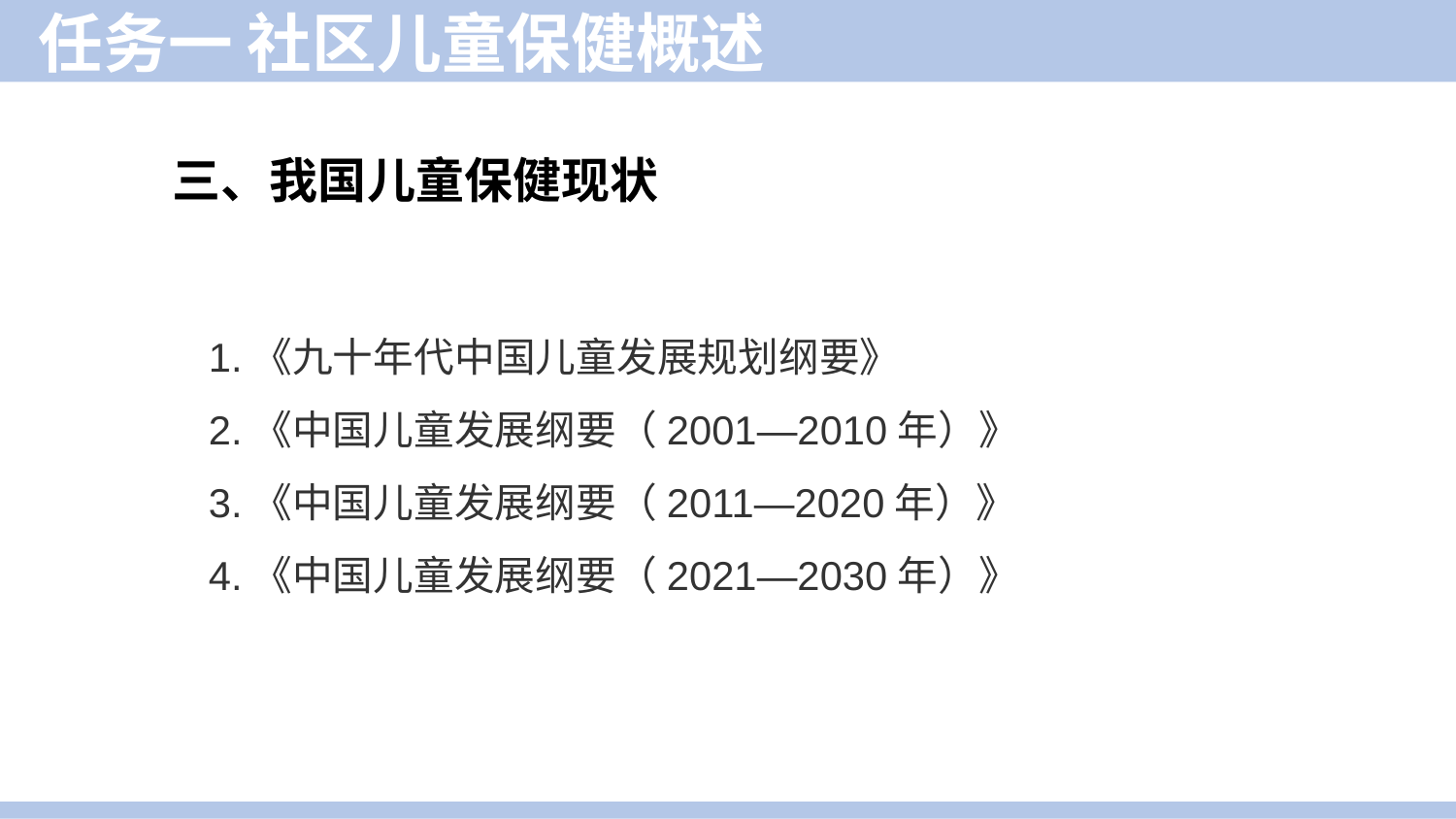

任务一 社区儿童保健概述
三、我国儿童保健现状
1.《九十年代中国儿童发展规划纲要》
2.《中国儿童发展纲要（2001—2010年）》
3.《中国儿童发展纲要（2011—2020年）》
4.《中国儿童发展纲要（2021—2030年）》